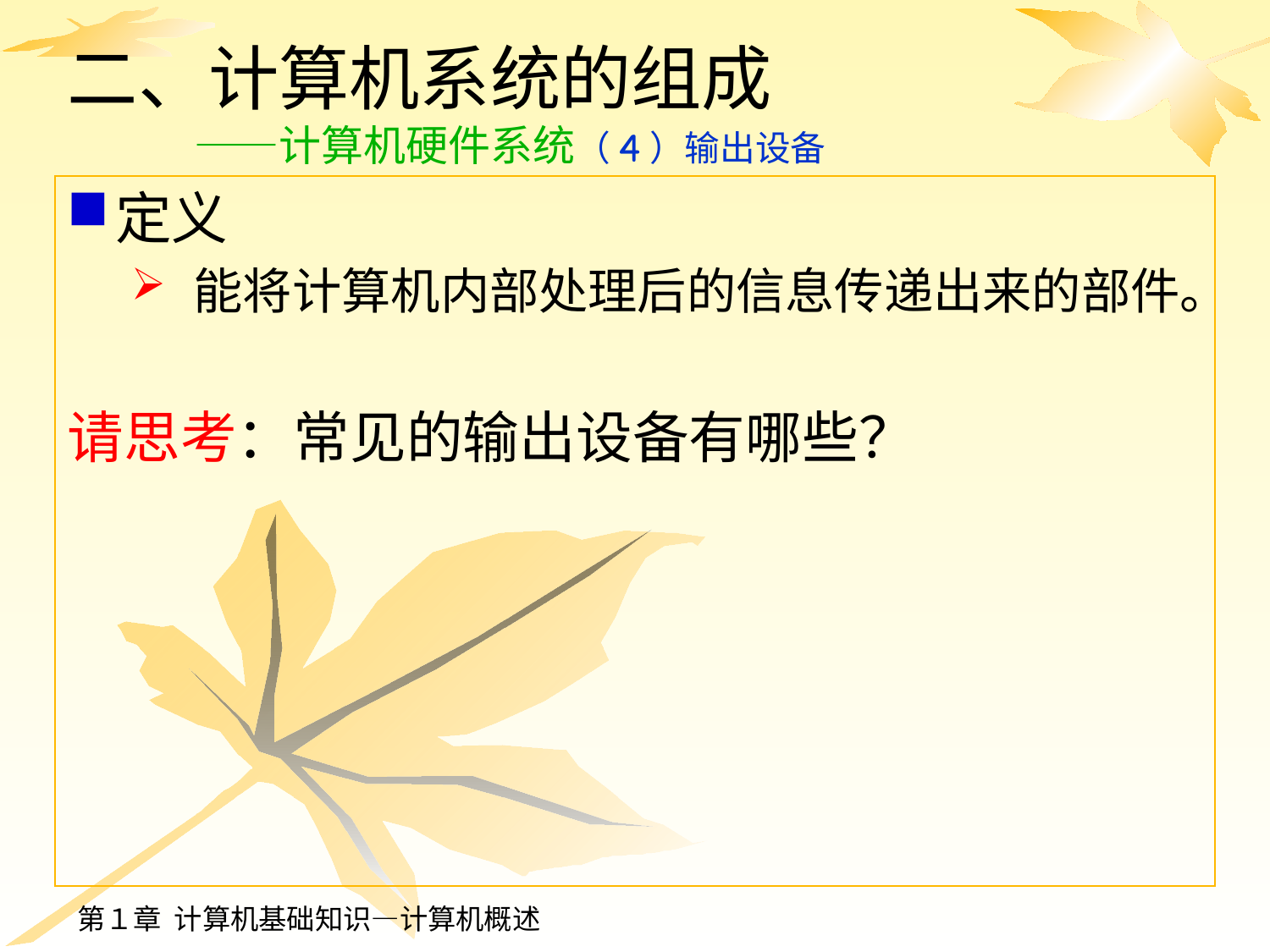

# 二、计算机系统的组成 ——计算机硬件系统（4）输出设备
定义
 能将计算机内部处理后的信息传递出来的部件。

请思考：常见的输出设备有哪些？